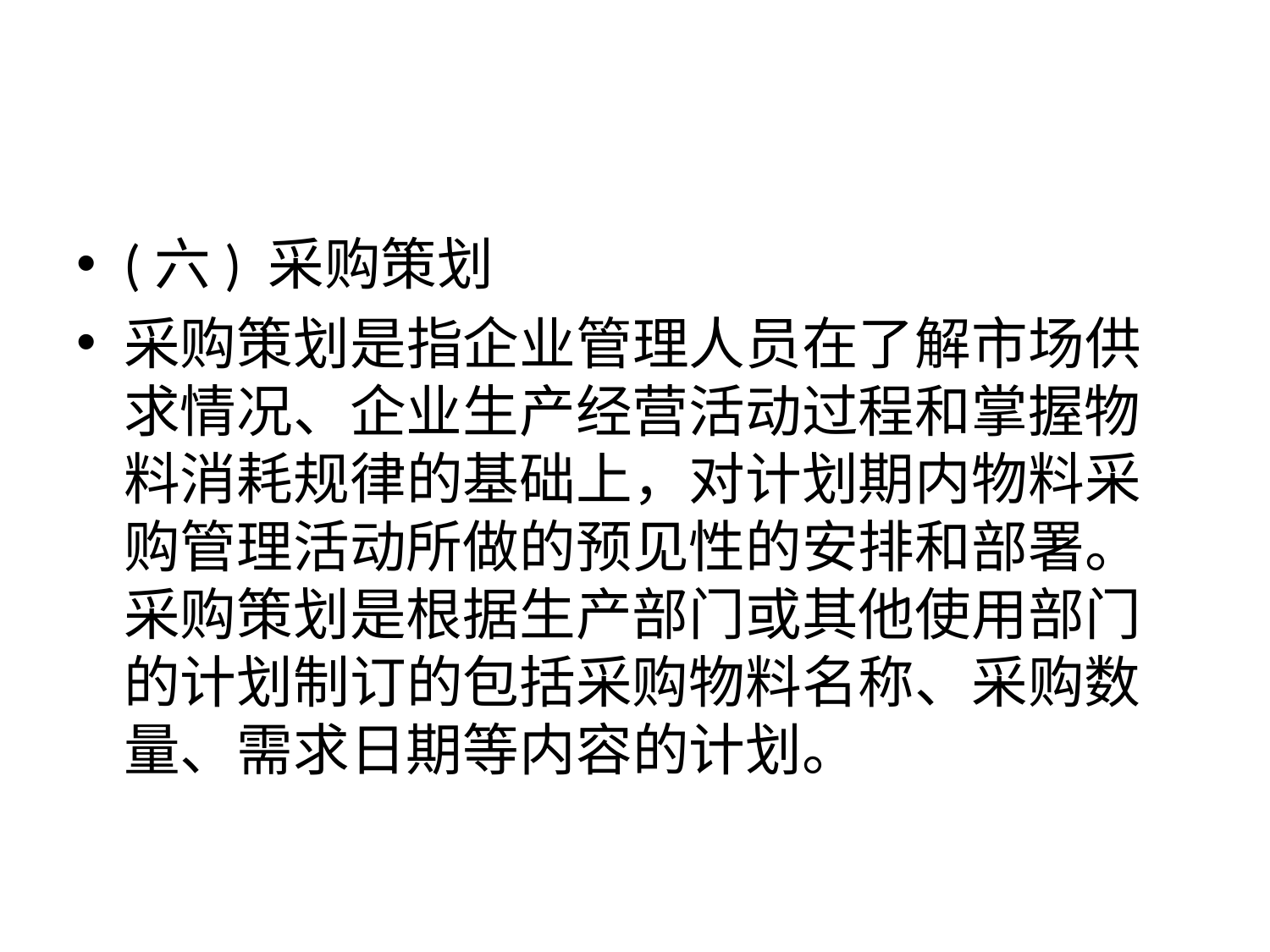

#
(六) 采购策划
采购策划是指企业管理人员在了解市场供求情况、企业生产经营活动过程和掌握物料消耗规律的基础上，对计划期内物料采购管理活动所做的预见性的安排和部署。采购策划是根据生产部门或其他使用部门的计划制订的包括采购物料名称、采购数量、需求日期等内容的计划。